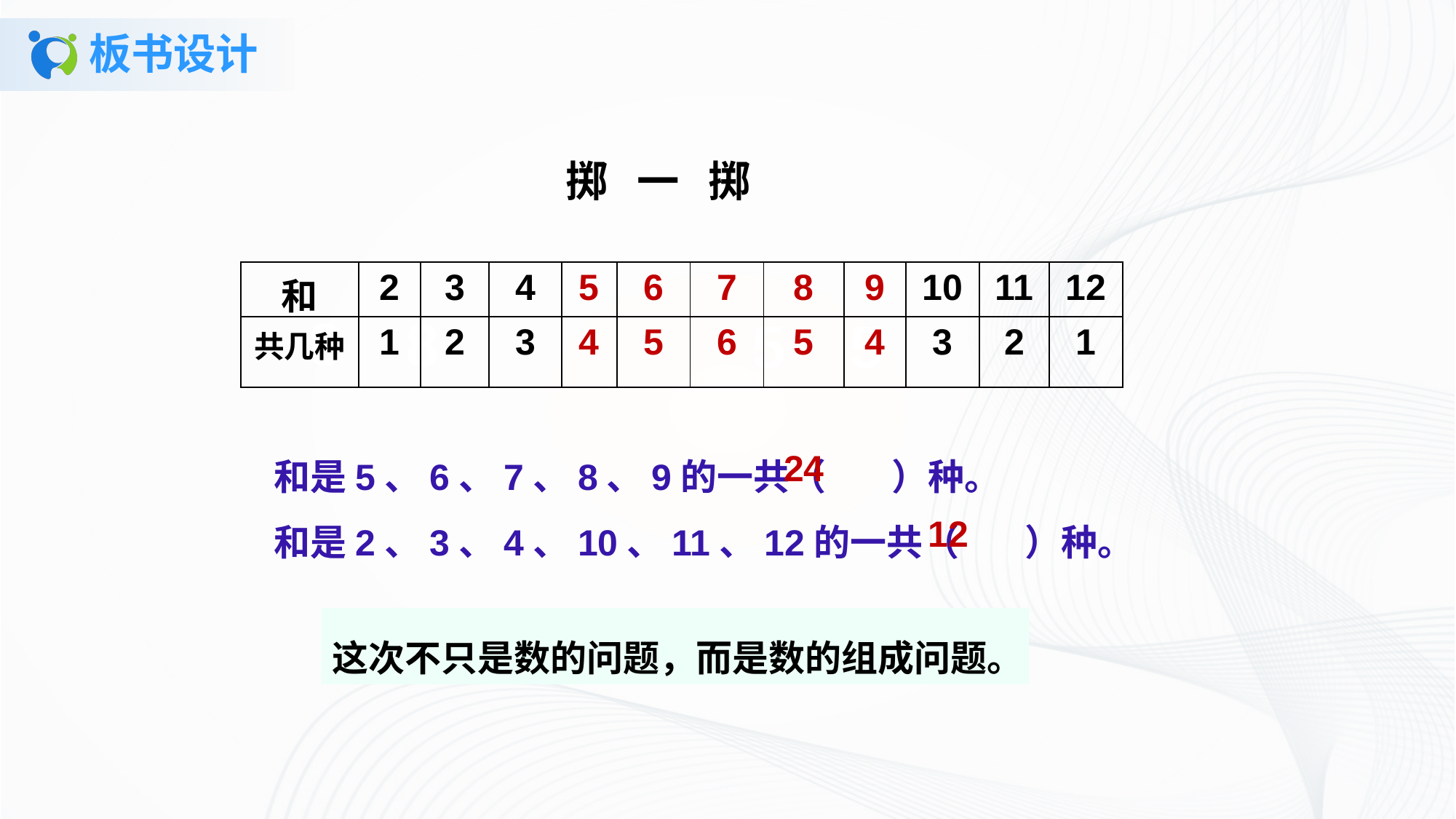

# 板书设计
掷   一   掷
| 和 | 2 | 3 | 4 | 5 | 6 | 7 | 8 | 9 | 10 | 11 | 12 |
| --- | --- | --- | --- | --- | --- | --- | --- | --- | --- | --- | --- |
| 共几种 | 1 | 2 | 3 | 4 | 5 | 6 | 5 | 4 | 3 | 2 | 1 |
8
8
5
5
和是5、6、7、8、9的一共（        ）种。
和是2、3、4、10、11、12的一共（        ）种。
24
12
这次不只是数的问题，而是数的组成问题。